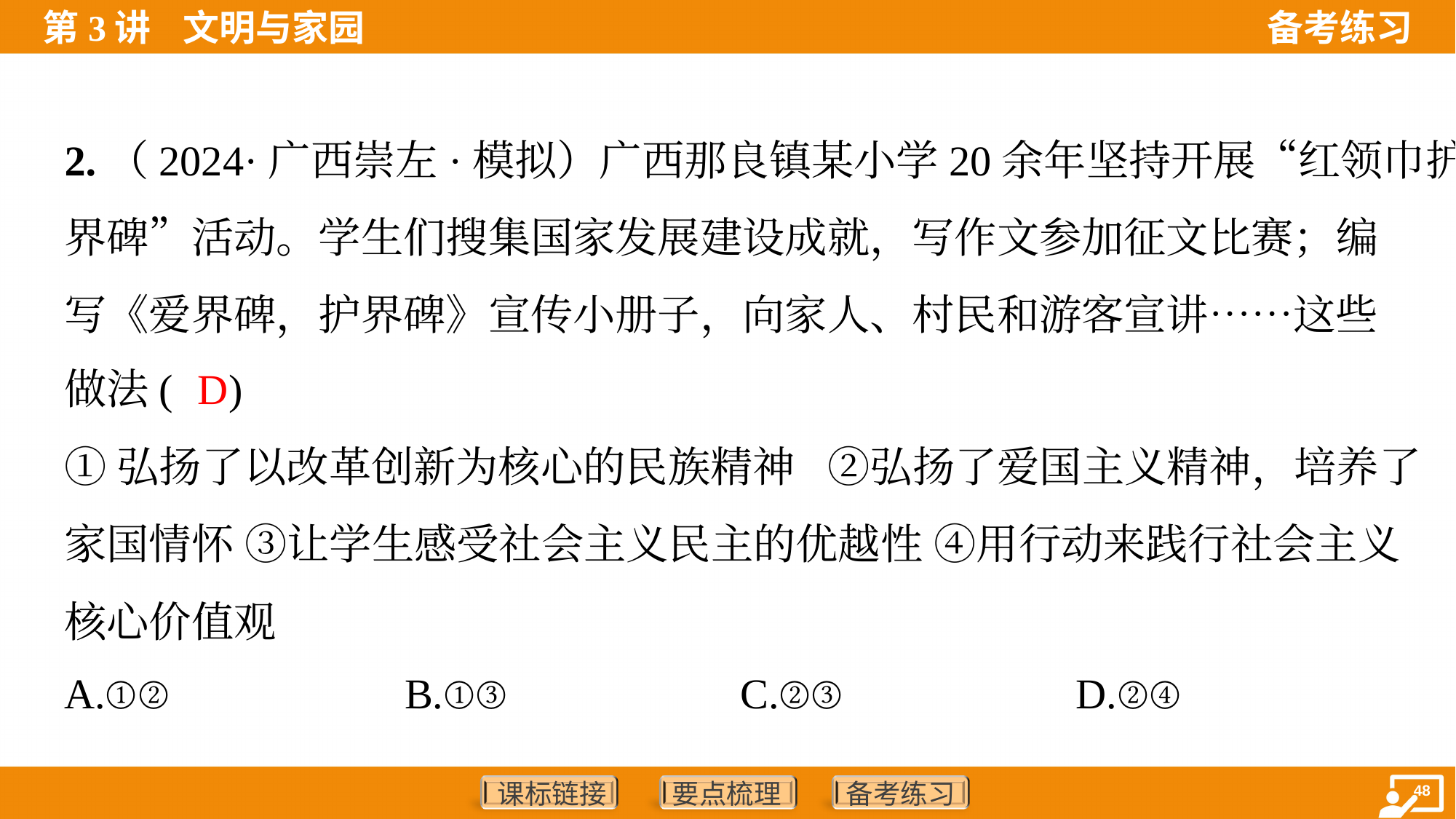

2.（2024·广西崇左·模拟）广西那良镇某小学20余年坚持开展“红领巾护
界碑”活动。学生们搜集国家发展建设成就，写作文参加征文比赛；编
写《爱界碑，护界碑》宣传小册子，向家人、村民和游客宣讲……这些
做法(     )
D
①弘扬了以改革创新为核心的民族精神   ②弘扬了爱国主义精神，培养了
家国情怀 ③让学生感受社会主义民主的优越性 ④用行动来践行社会主义
核心价值观
A.①②	B.①③	C.②③	D.②④